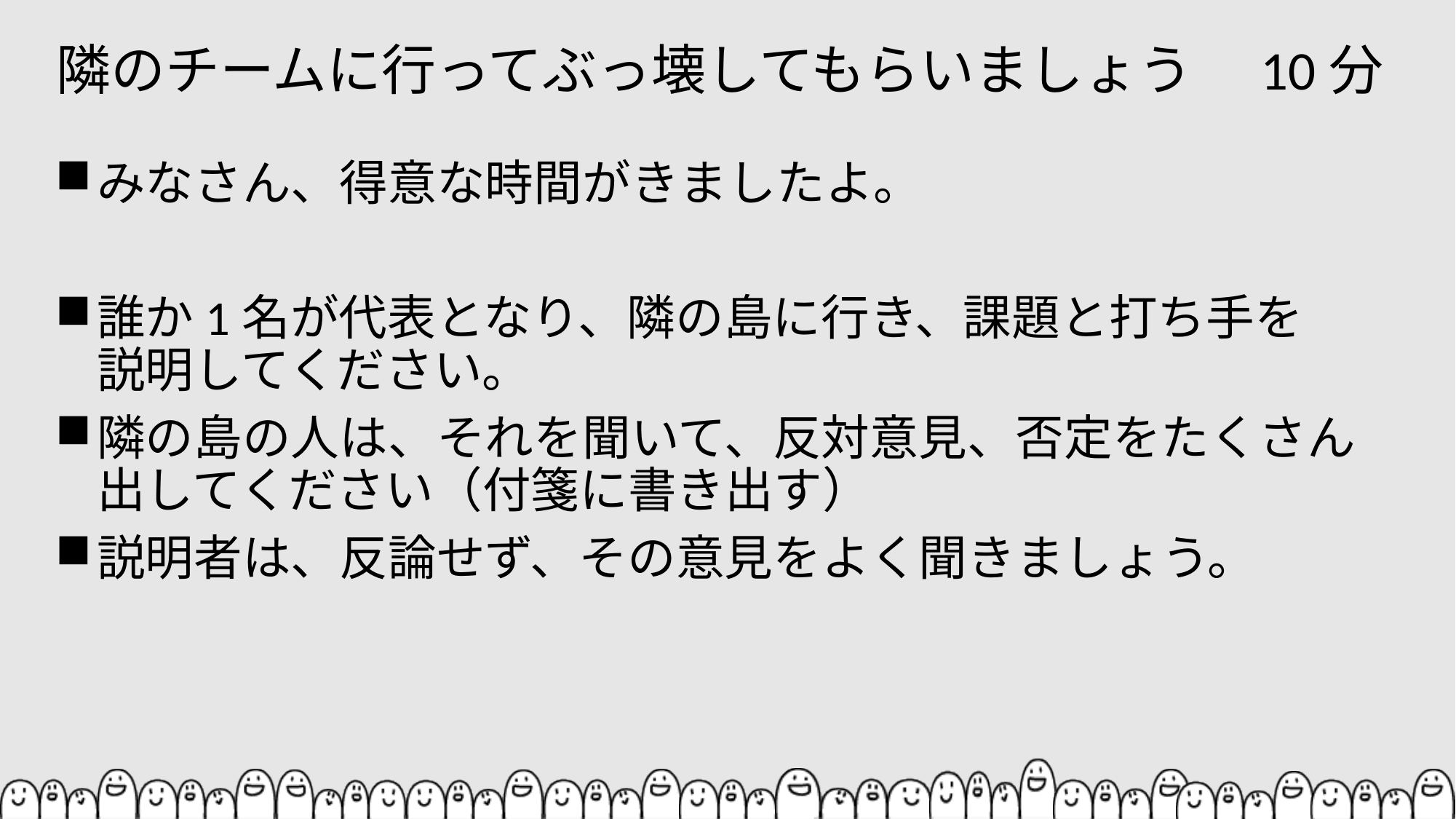

# 隣のチームに行ってぶっ壊してもらいましょう　10分
みなさん、得意な時間がきましたよ。

誰か1名が代表となり、隣の島に行き、課題と打ち手を
説明してください。
隣の島の人は、それを聞いて、反対意見、否定をたくさん
出してください（付箋に書き出す）
説明者は、反論せず、その意見をよく聞きましょう。